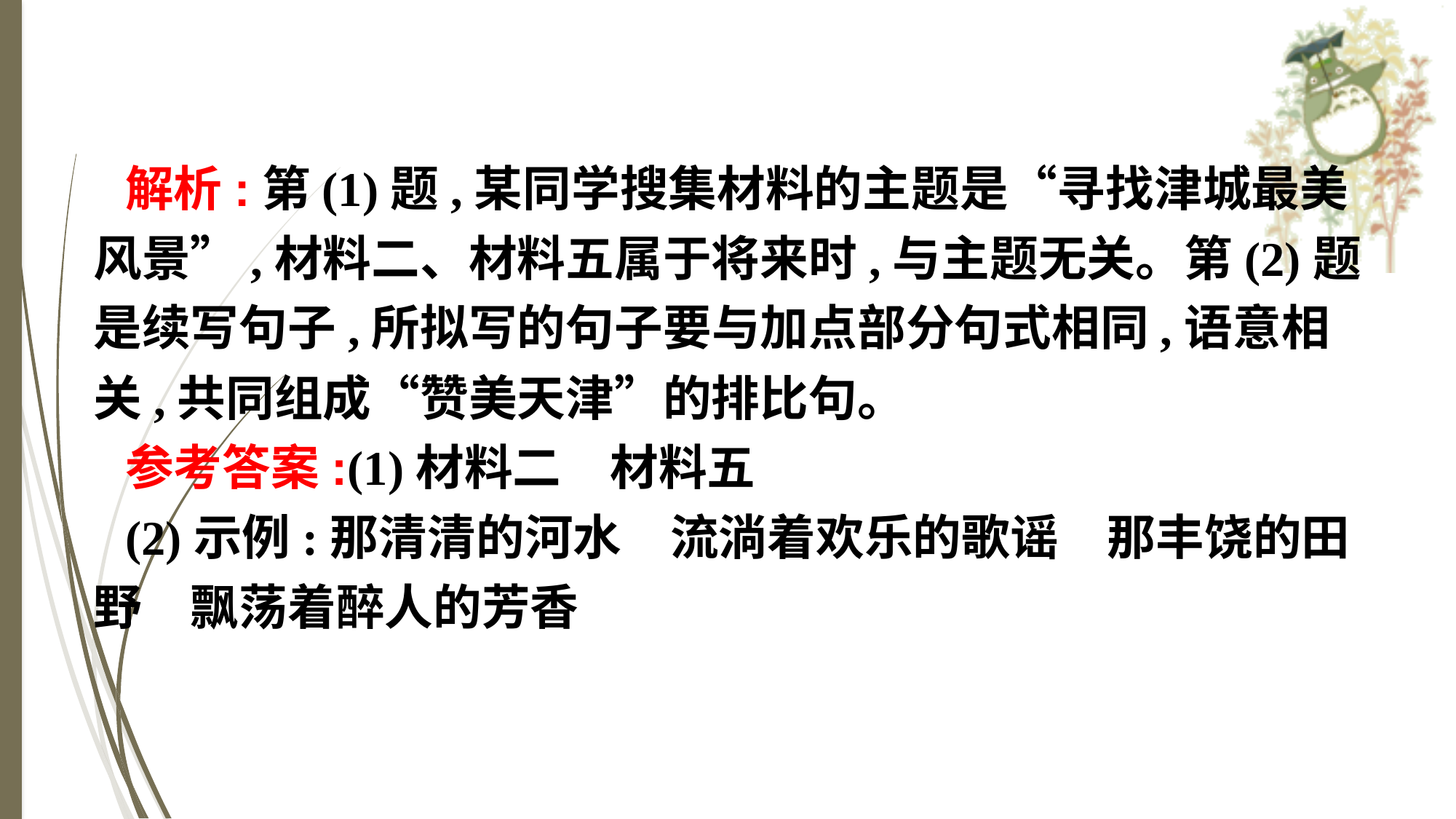

解析:第(1)题,某同学搜集材料的主题是“寻找津城最美风景”,材料二、材料五属于将来时,与主题无关。第(2)题是续写句子,所拟写的句子要与加点部分句式相同,语意相关,共同组成“赞美天津”的排比句。
参考答案:(1)材料二　材料五
(2)示例:那清清的河水　流淌着欢乐的歌谣　那丰饶的田野　飘荡着醉人的芳香